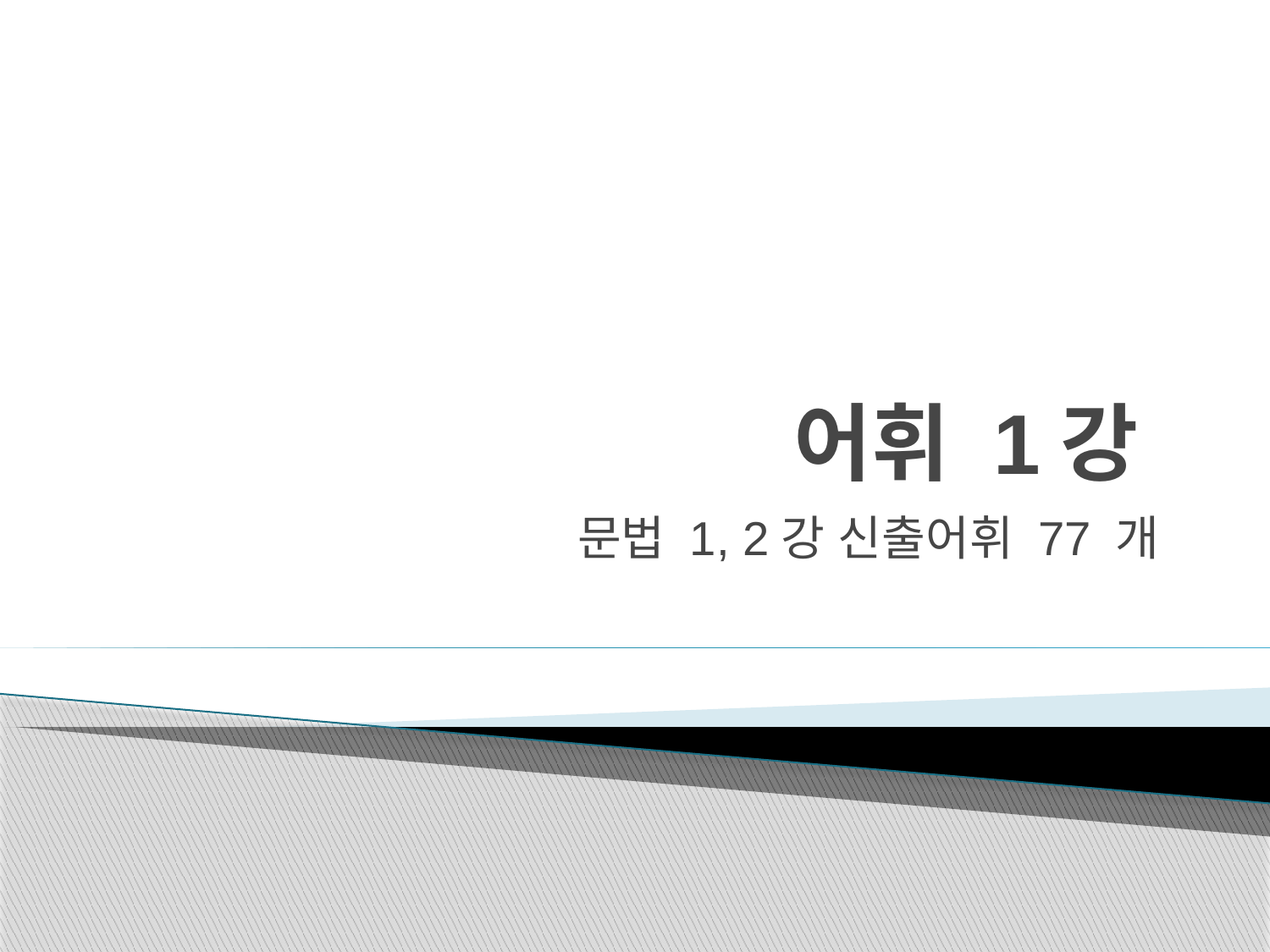

# 어휘 1강
문법 1, 2강 신출어휘 77 개